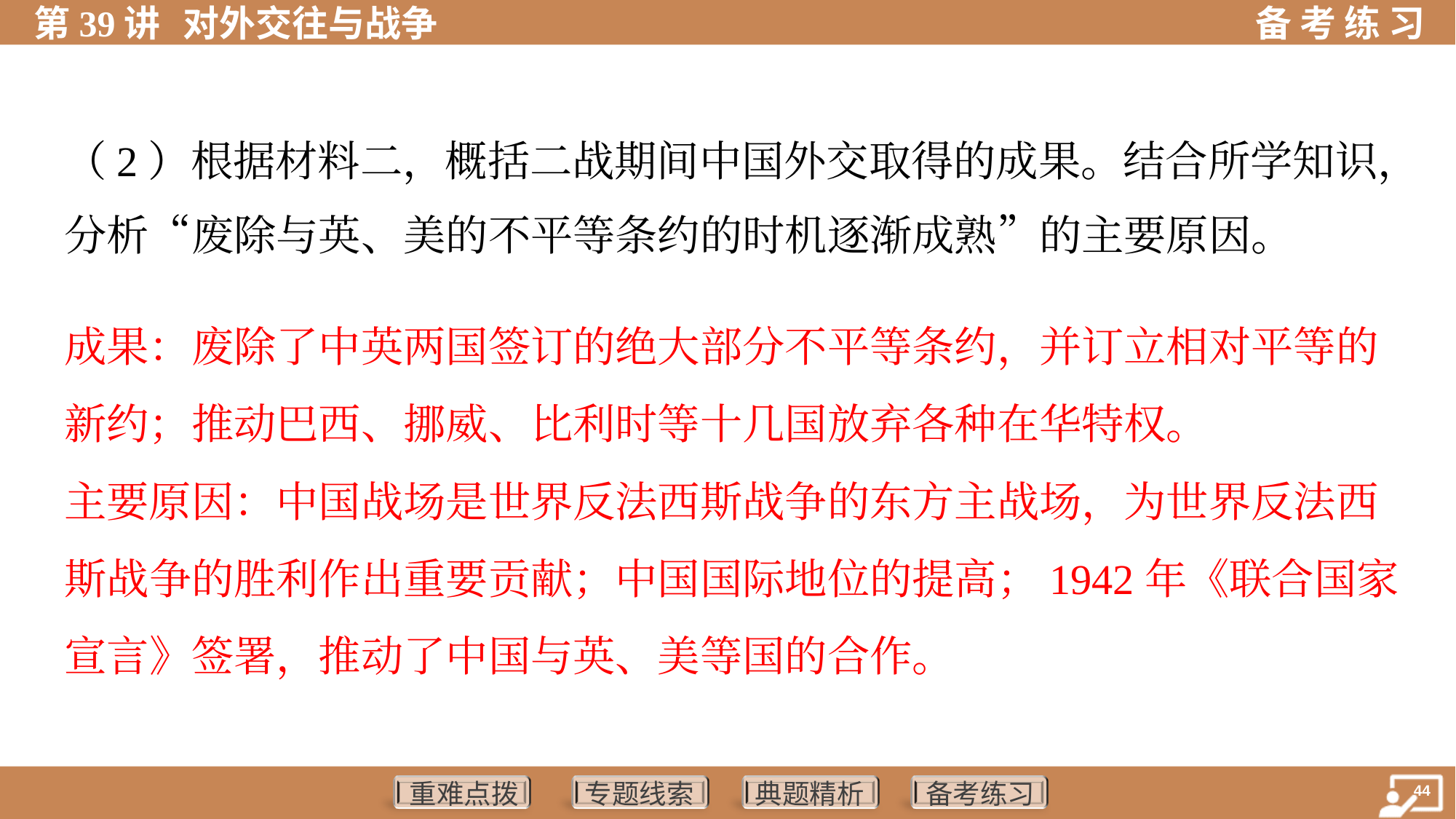

（2）根据材料二，概括二战期间中国外交取得的成果。结合所学知识，
分析“废除与英、美的不平等条约的时机逐渐成熟”的主要原因。
成果：废除了中英两国签订的绝大部分不平等条约，并订立相对平等的
新约；推动巴西、挪威、比利时等十几国放弃各种在华特权。
主要原因：中国战场是世界反法西斯战争的东方主战场，为世界反法西
斯战争的胜利作出重要贡献；中国国际地位的提高；1942年《联合国家
宣言》签署，推动了中国与英、美等国的合作。